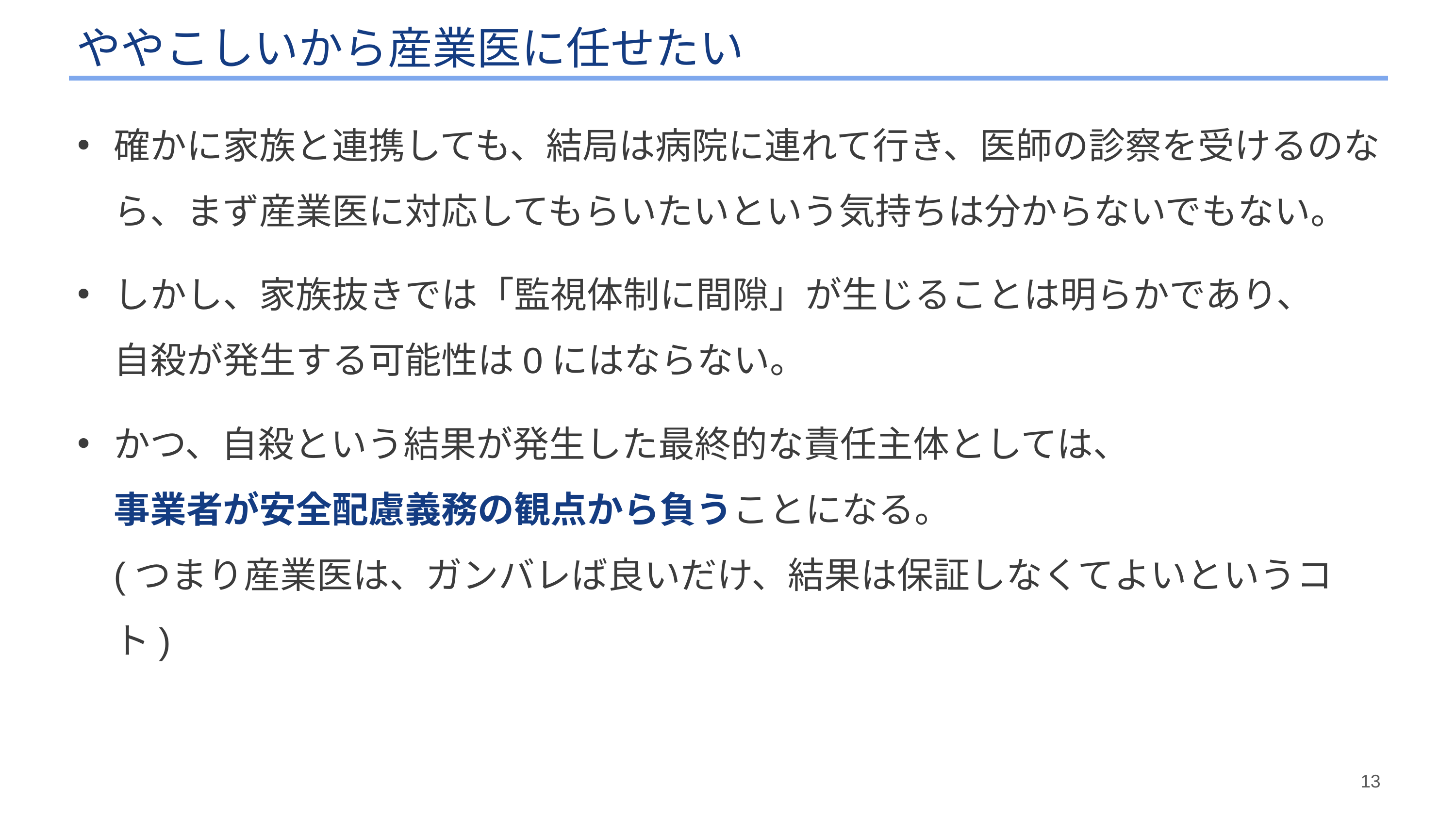

# ややこしいから産業医に任せたい
確かに家族と連携しても、結局は病院に連れて行き、医師の診察を受けるのなら、まず産業医に対応してもらいたいという気持ちは分からないでもない。
しかし、家族抜きでは「監視体制に間隙」が生じることは明らかであり、
自殺が発生する可能性は0にはならない。
かつ、自殺という結果が発生した最終的な責任主体としては、
事業者が安全配慮義務の観点から負うことになる。
(つまり産業医は、ガンバレば良いだけ、結果は保証しなくてよいというコト)
13